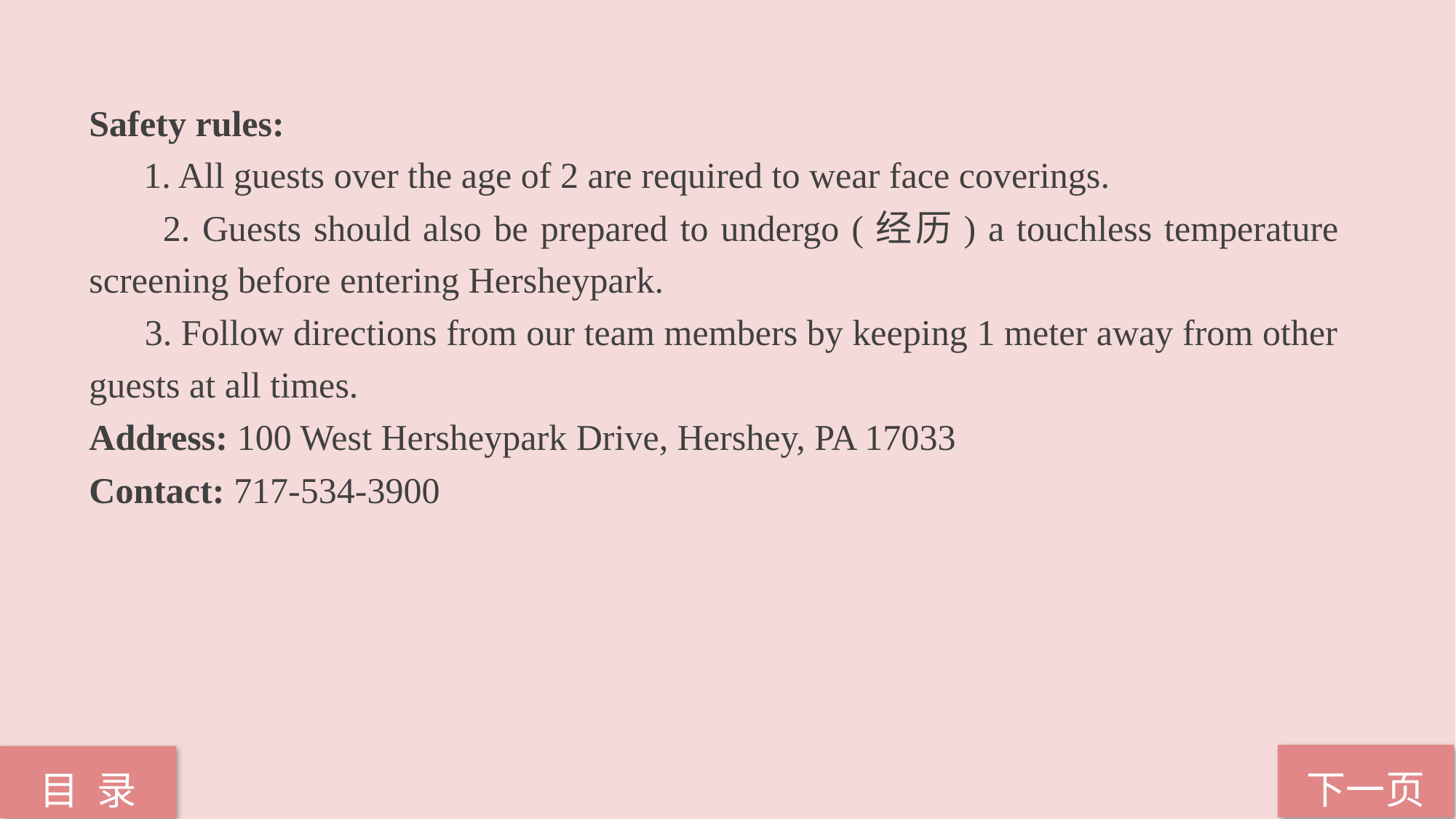

Safety rules:
      1. All guests over the age of 2 are required to wear face coverings.
      2. Guests should also be prepared to undergo (经历) a touchless temperature screening before entering Hersheypark.
      3. Follow directions from our team members by keeping 1 meter away from other guests at all times.
Address: 100 West Hersheypark Drive, Hershey, PA 17033
Contact: 717-534-3900